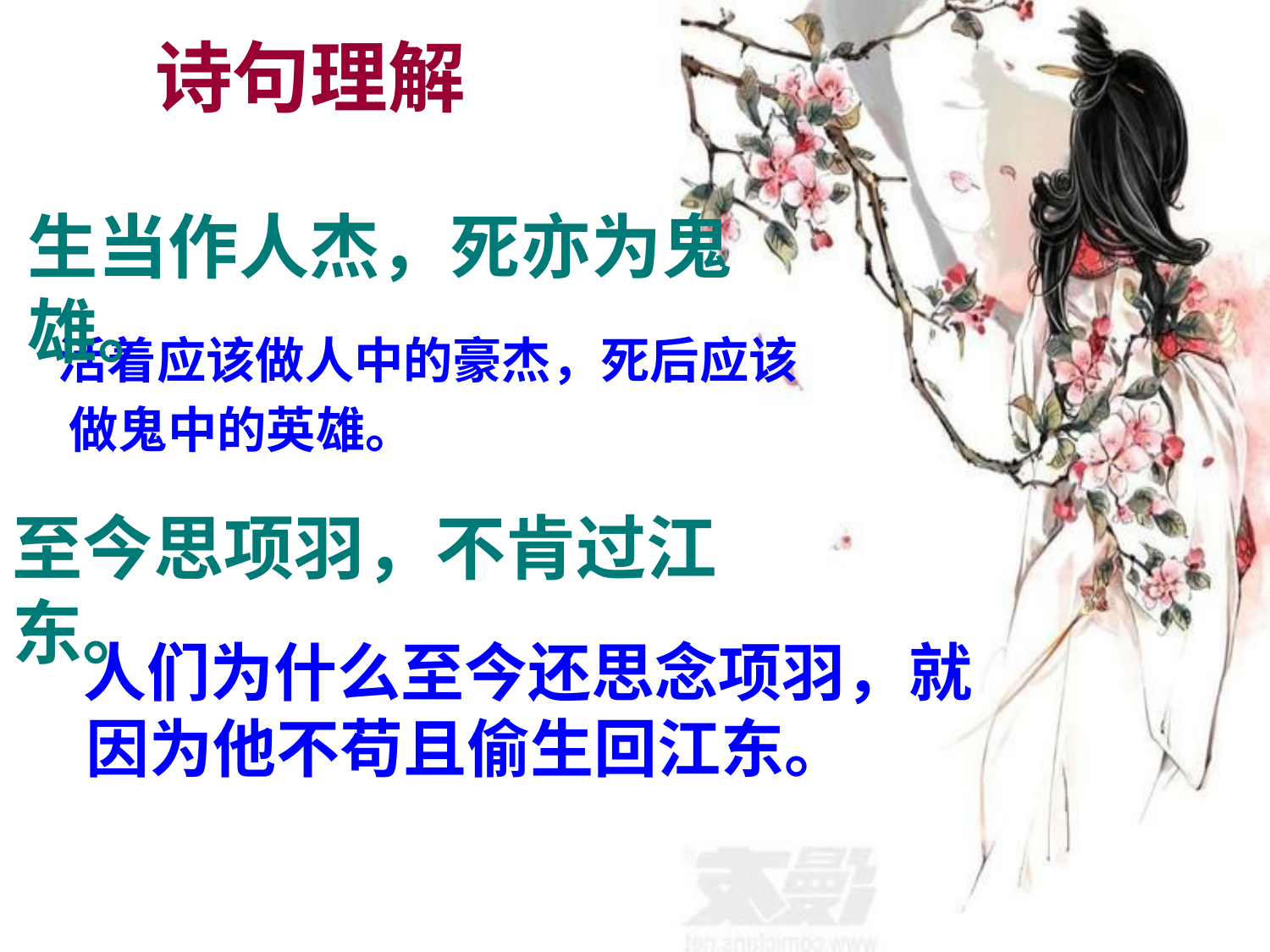

# 诗句理解
生当作人杰，死亦为鬼雄。
   活着应该做人中的豪杰，死后应该
    做鬼中的英雄。
至今思项羽，不肯过江东。
 人们为什么至今还思念项羽，就     因为他不苟且偷生回江东。